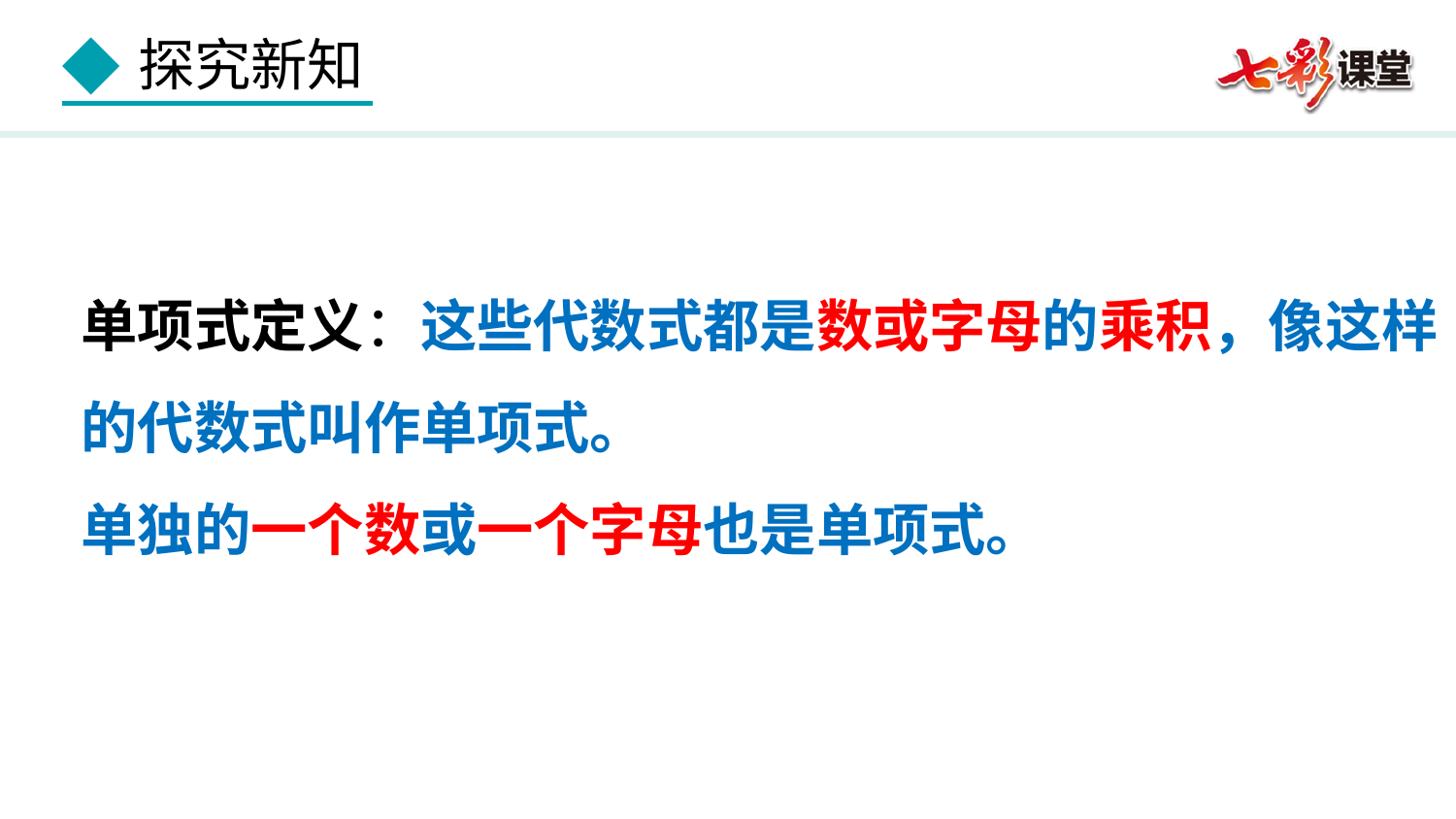

单项式定义：这些代数式都是数或字母的乘积，像这样的代数式叫作单项式。
单独的一个数或一个字母也是单项式。